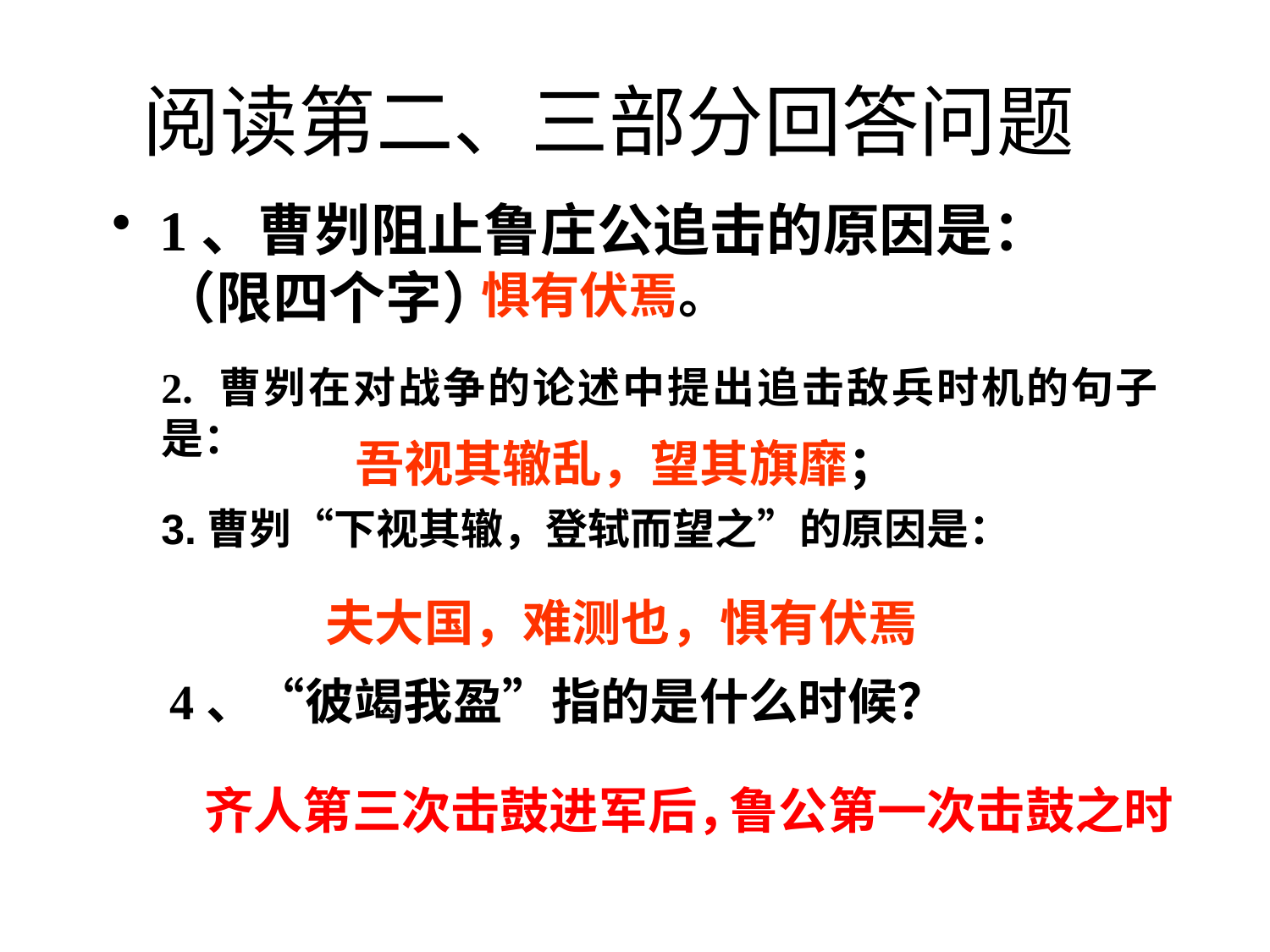

# 阅读第二、三部分回答问题
1、曹刿阻止鲁庄公追击的原因是： （限四个字）
惧有伏焉。
2. 曹刿在对战争的论述中提出追击敌兵时机的句子是：

吾视其辙乱，望其旗靡；
3.曹刿“下视其辙，登轼而望之”的原因是：
夫大国，难测也，惧有伏焉
4、“彼竭我盈”指的是什么时候？
齐人第三次击鼓进军后，
鲁公第一次击鼓之时